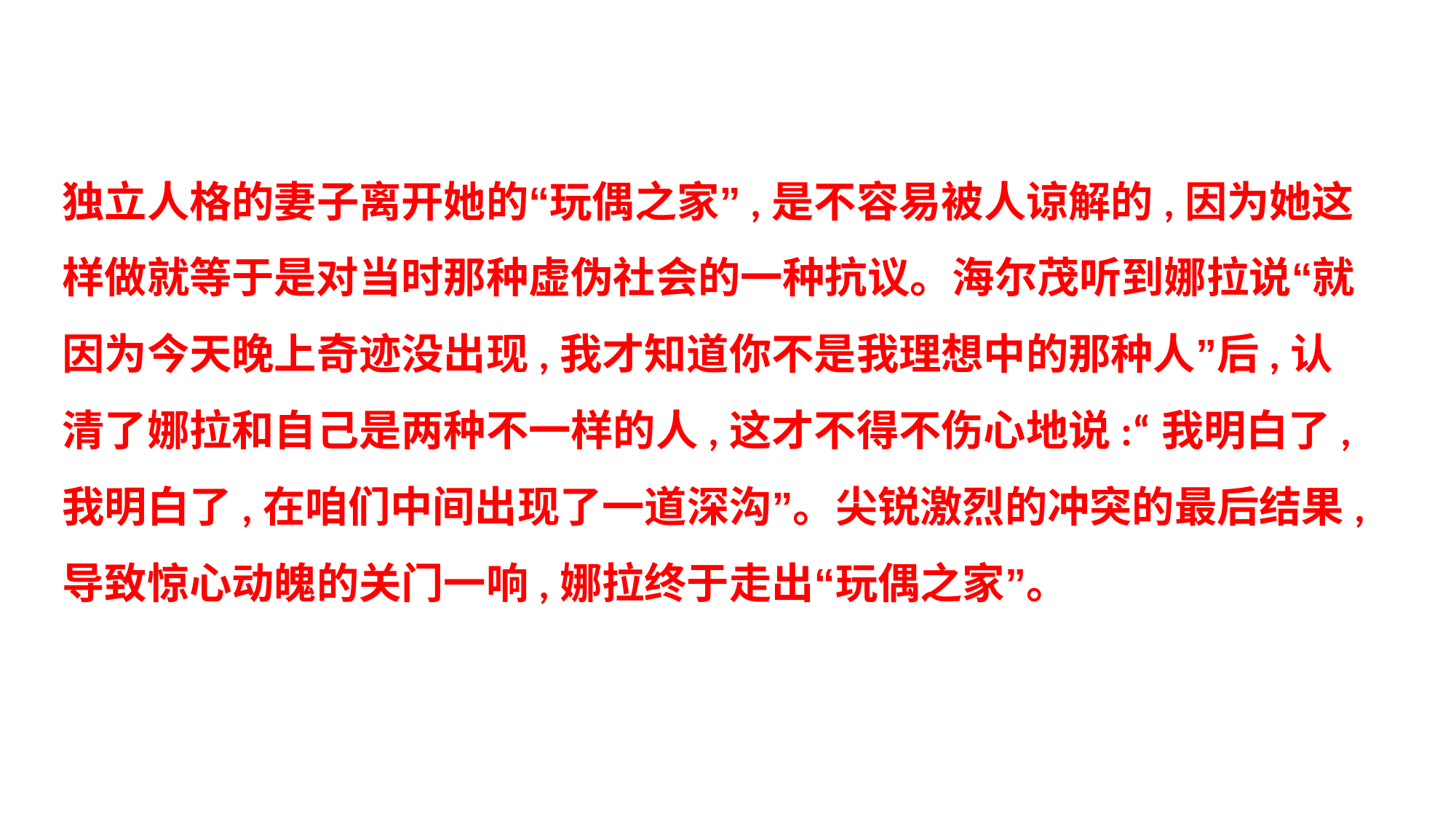

独立人格的妻子离开她的“玩偶之家”,是不容易被人谅解的,因为她这样做就等于是对当时那种虚伪社会的一种抗议。海尔茂听到娜拉说“就因为今天晚上奇迹没出现,我才知道你不是我理想中的那种人”后,认清了娜拉和自己是两种不一样的人,这才不得不伤心地说:“我明白了,我明白了,在咱们中间出现了一道深沟”。尖锐激烈的冲突的最后结果,导致惊心动魄的关门一响,娜拉终于走出“玩偶之家”。